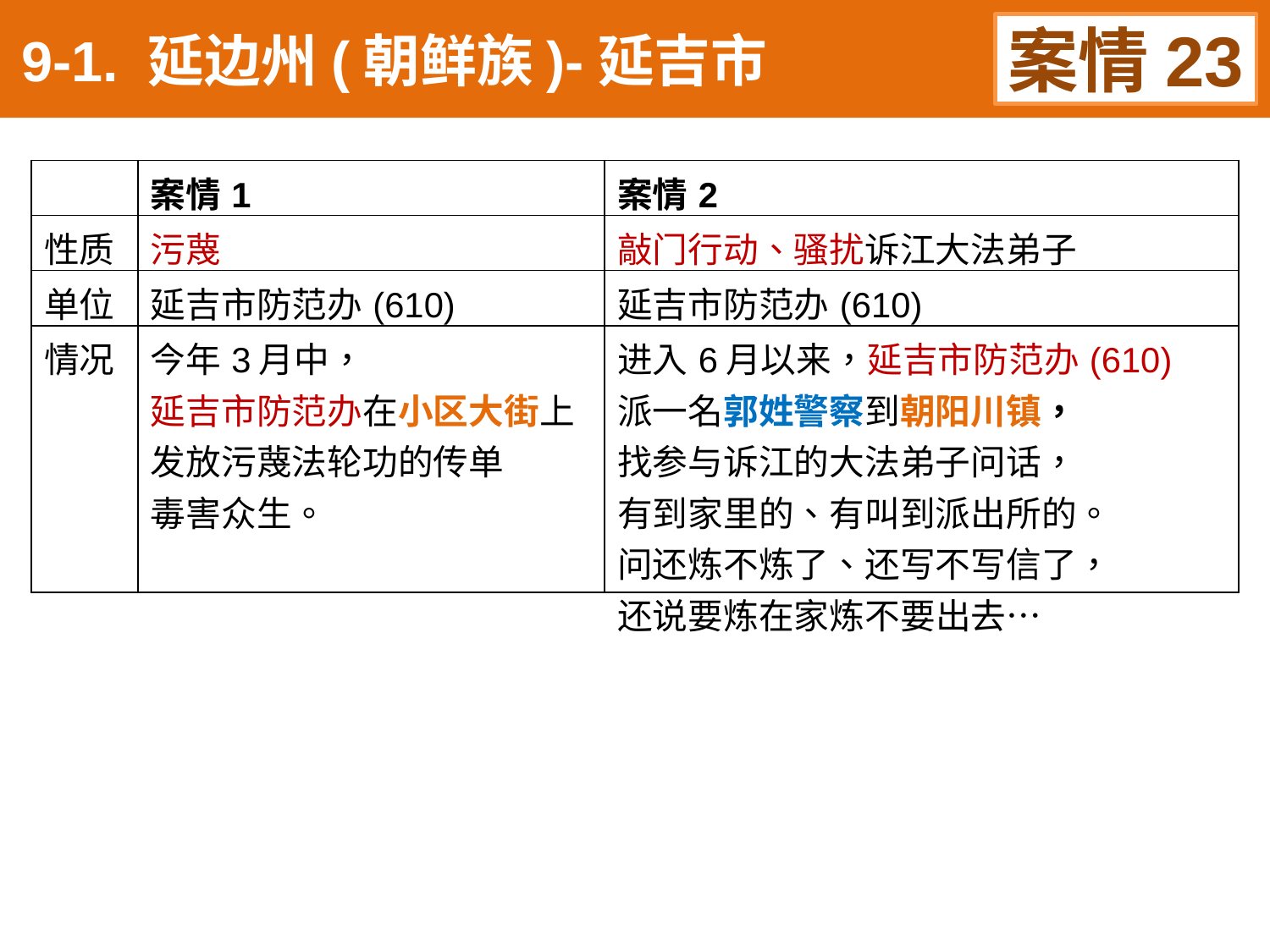

9-1. 延边州(朝鲜族)-延吉市
案情23

|  | 案情1 | 案情2 |
| --- | --- | --- |
| 性质 | 污蔑 | 敲门行动、骚扰诉江大法弟子 |
| 单位 | 延吉市防范办(610) | 延吉市防范办(610) |
| 情况 | 今年3月中， 延吉市防范办在小区大街上 发放污蔑法轮功的传单 毒害众生。 | 进入6月以来，延吉市防范办(610) 派一名郭姓警察到朝阳川镇， 找参与诉江的大法弟子问话， 有到家里的、有叫到派出所的。 问还炼不炼了、还写不写信了， 还说要炼在家炼不要出去… |